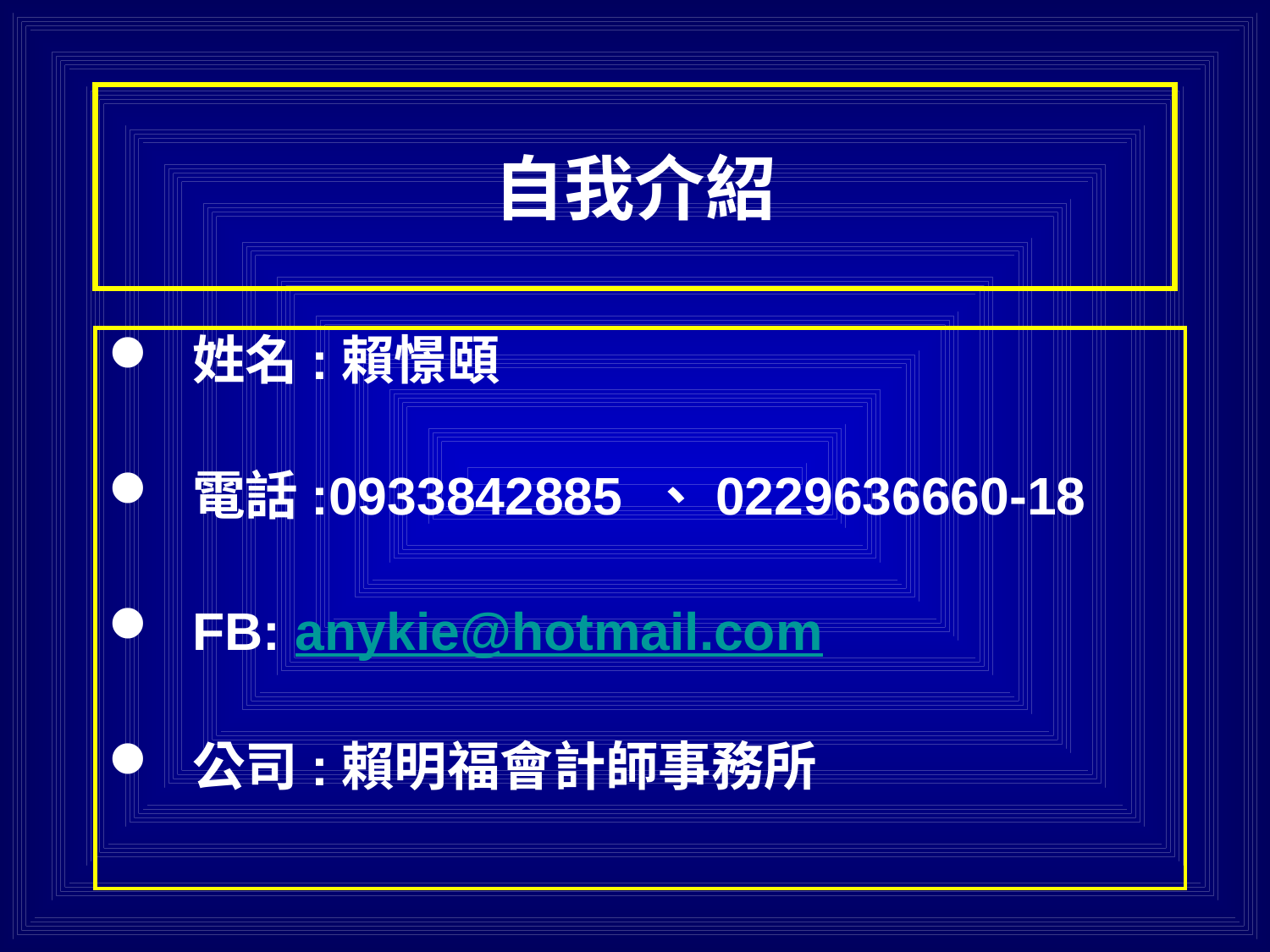

# 自我介紹
姓名:賴憬頤

電話:0933842885 、0229636660-18

FB: anykie@hotmail.com

公司:賴明福會計師事務所